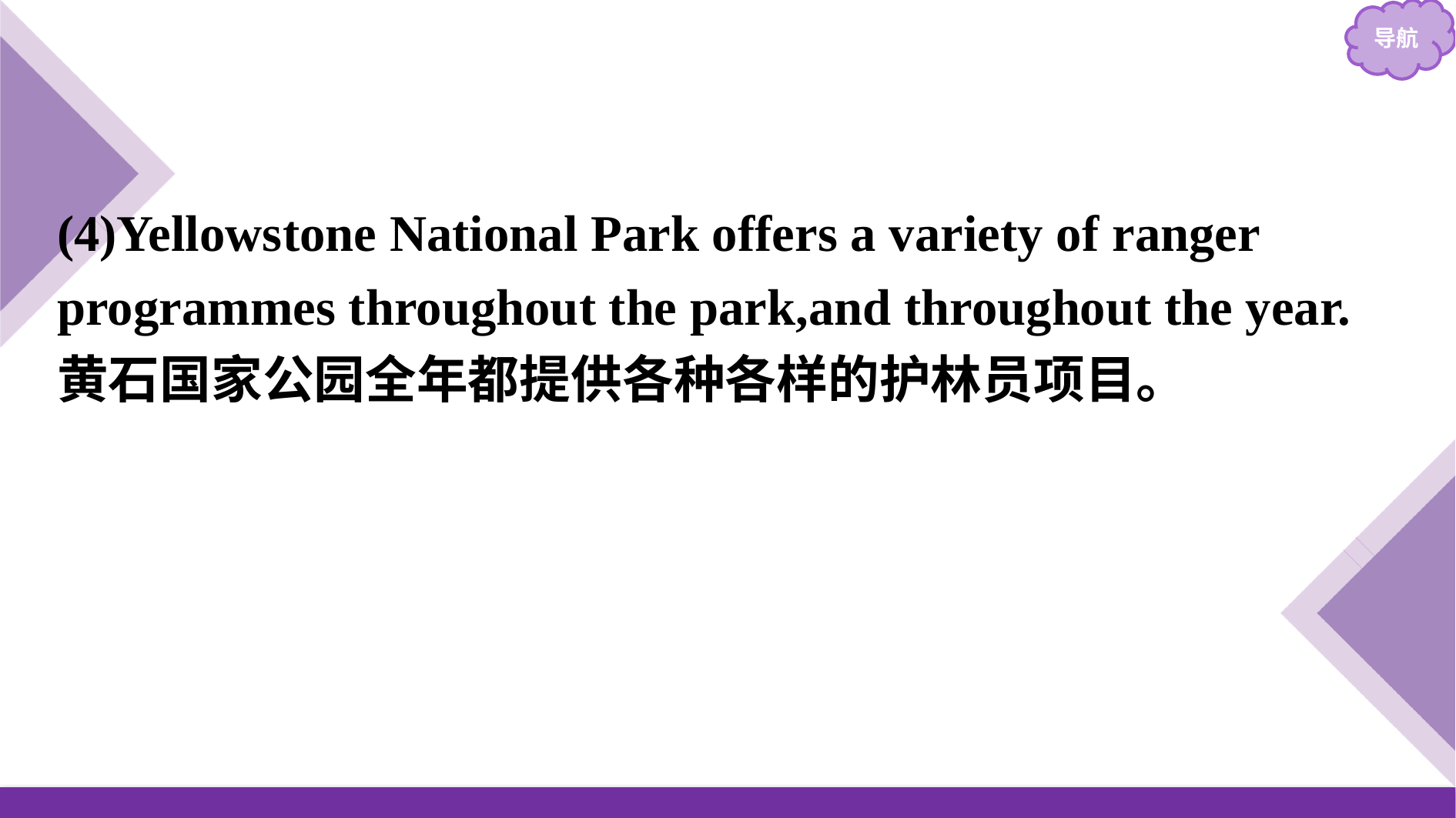

(4)Yellowstone National Park offers a variety of ranger programmes throughout the park,and throughout the year.
黄石国家公园全年都提供各种各样的护林员项目。